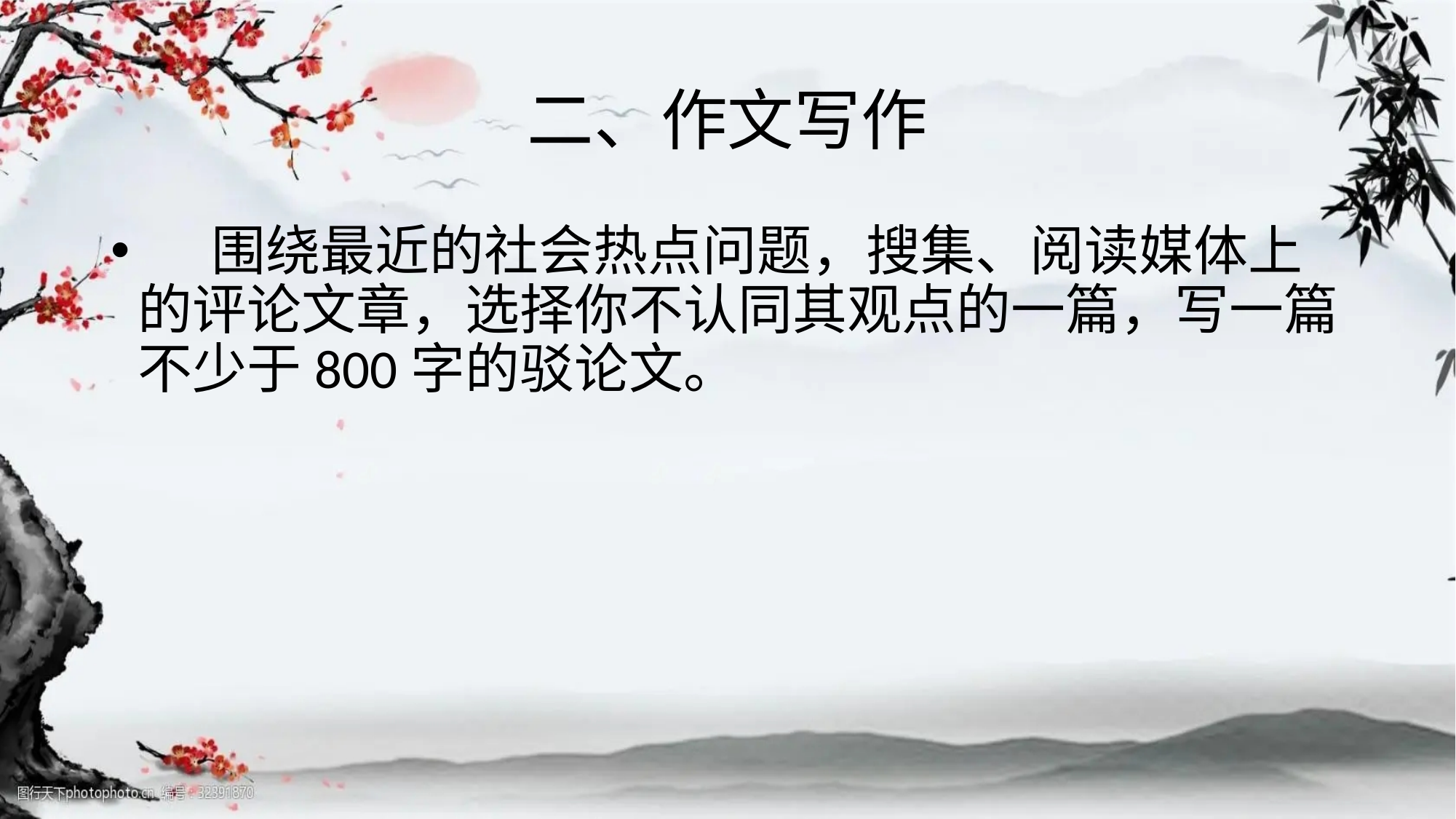

# 二、作文写作
    围绕最近的社会热点问题，搜集、阅读媒体上的评论文章，选择你不认同其观点的一篇，写一篇不少于800字的驳论文。